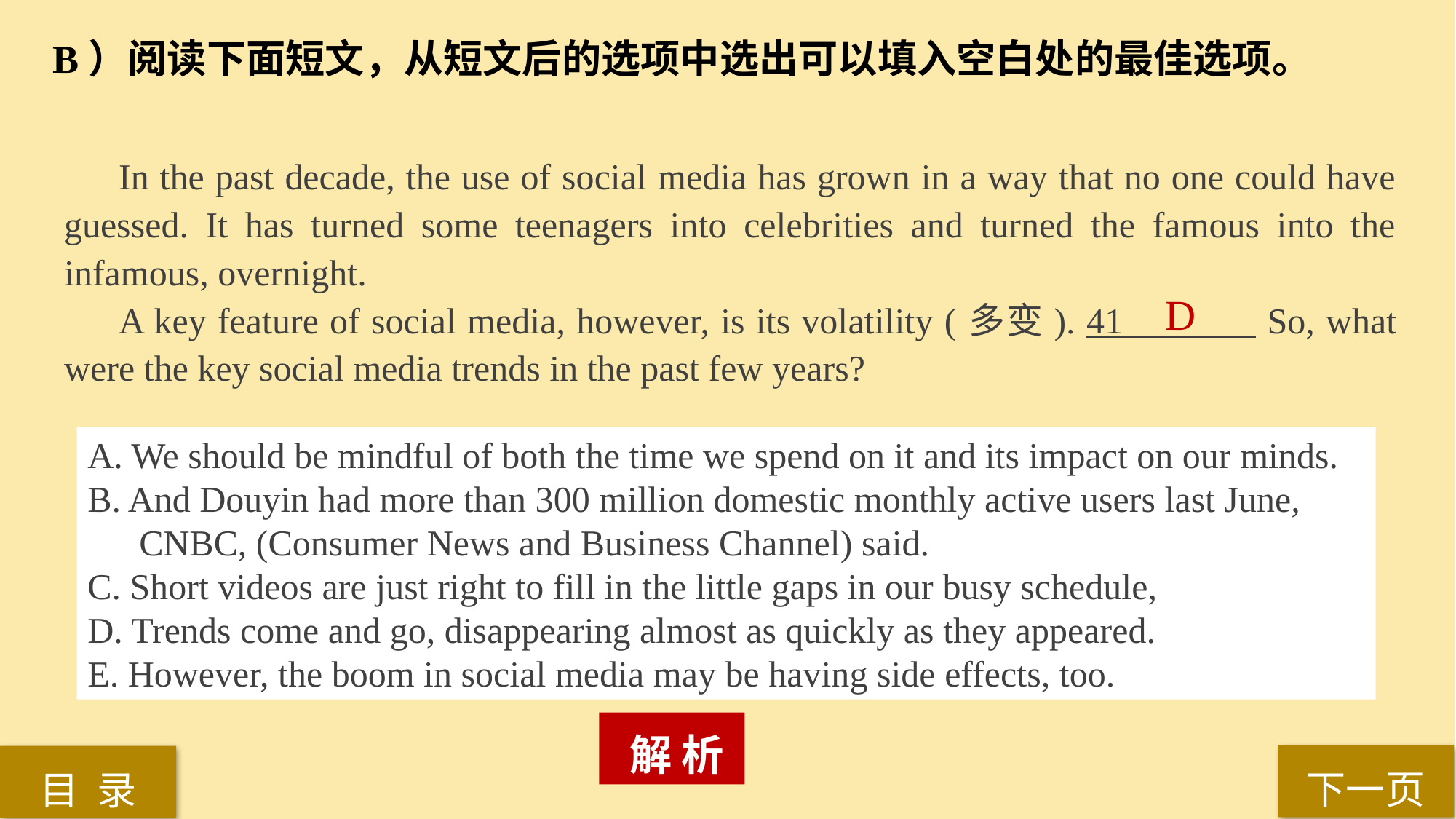

B）阅读下面短文，从短文后的选项中选出可以填入空白处的最佳选项。
     In the past decade, the use of social media has grown in a way that no one could have guessed. It has turned some teenagers into celebrities and turned the famous into the infamous, overnight.
A key feature of social media, however, is its volatility (多变). 41             So, what were the key social media trends in the past few years?
D
A. We should be mindful of both the time we spend on it and its impact on our minds.
B. And Douyin had more than 300 million domestic monthly active users last June, CNBC, (Consumer News and Business Channel) said.
C. Short videos are just right to fill in the little gaps in our busy schedule,
D. Trends come and go, disappearing almost as quickly as they appeared.
E. However, the boom in social media may be having side effects, too.
 解 析